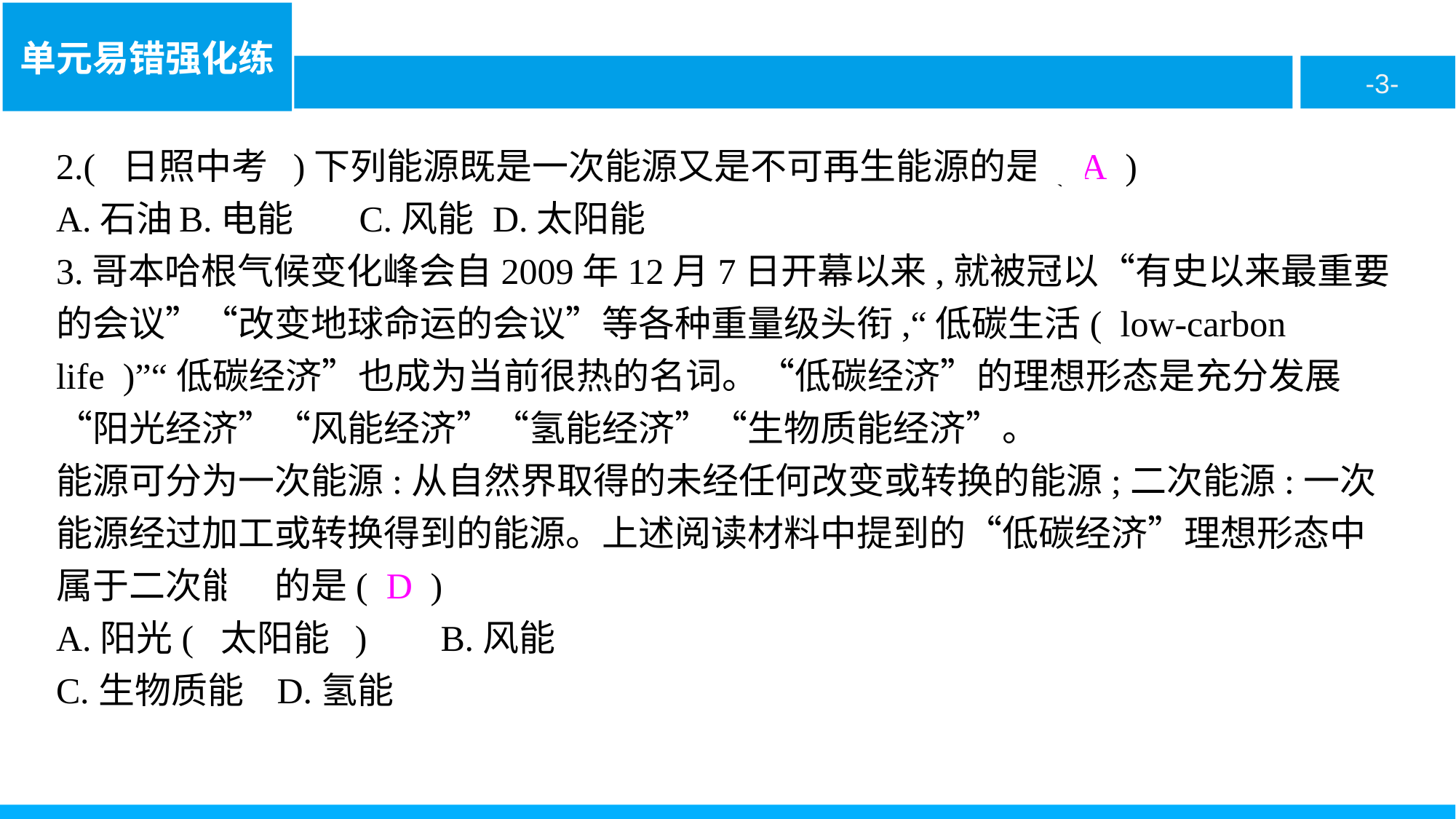

2.(  日照中考  )下列能源既是一次能源又是不可再生能源的是(  A  )
A.石油	B.电能	C.风能	D.太阳能
3.哥本哈根气候变化峰会自2009年12月7日开幕以来,就被冠以“有史以来最重要的会议”“改变地球命运的会议”等各种重量级头衔,“低碳生活(  low-carbon life  )”“低碳经济”也成为当前很热的名词。“低碳经济”的理想形态是充分发展“阳光经济”“风能经济”“氢能经济”“生物质能经济”。
能源可分为一次能源:从自然界取得的未经任何改变或转换的能源;二次能源:一次能源经过加工或转换得到的能源。上述阅读材料中提到的“低碳经济”理想形态中属于二次能源的是(  D  )
A.阳光(  太阳能  )	B.风能
C.生物质能	D.氢能